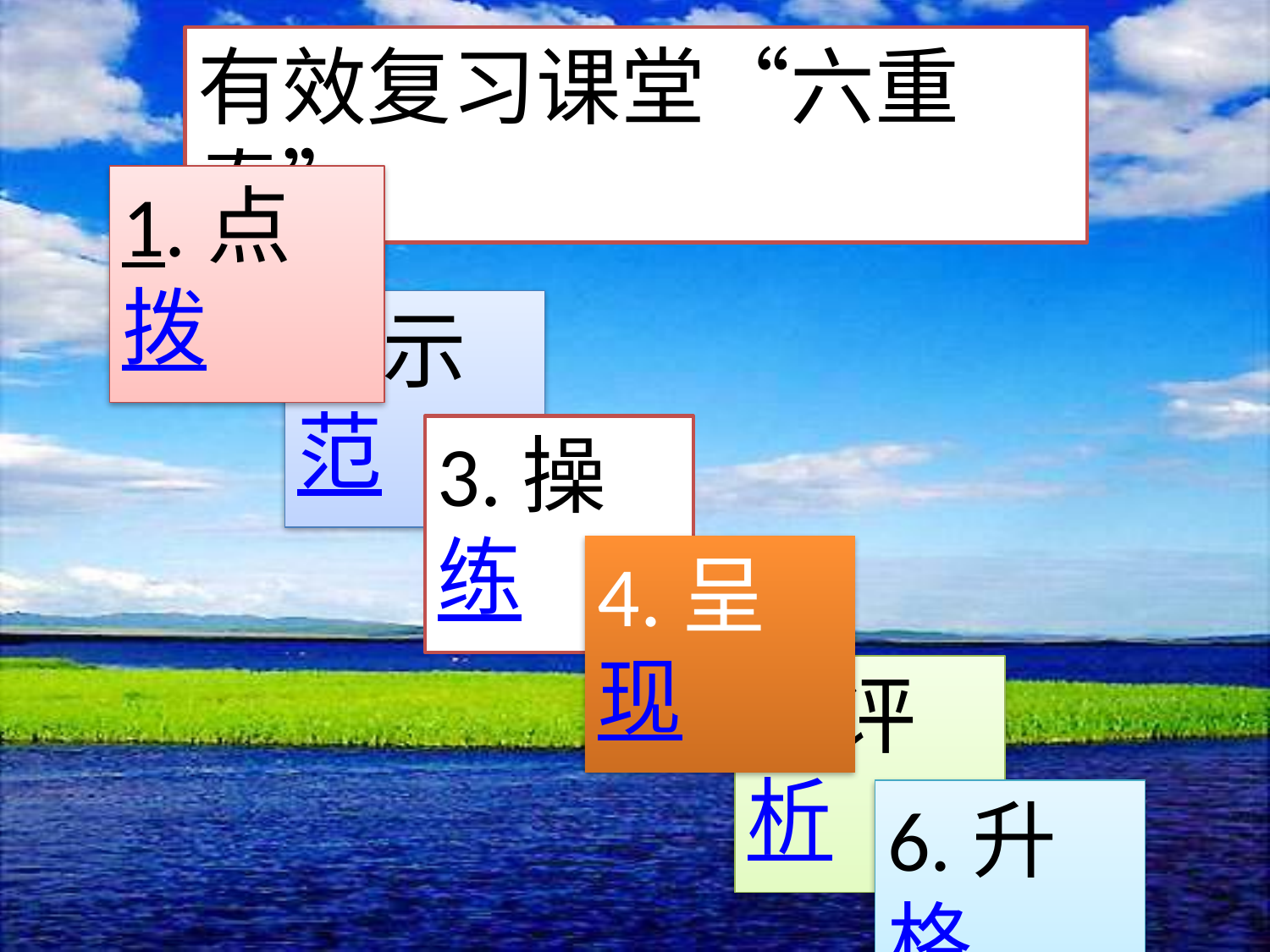

有效复习课堂“六重奏”
1.点拨
2.示范
3.操练
4.呈现
5.评析
6.升格